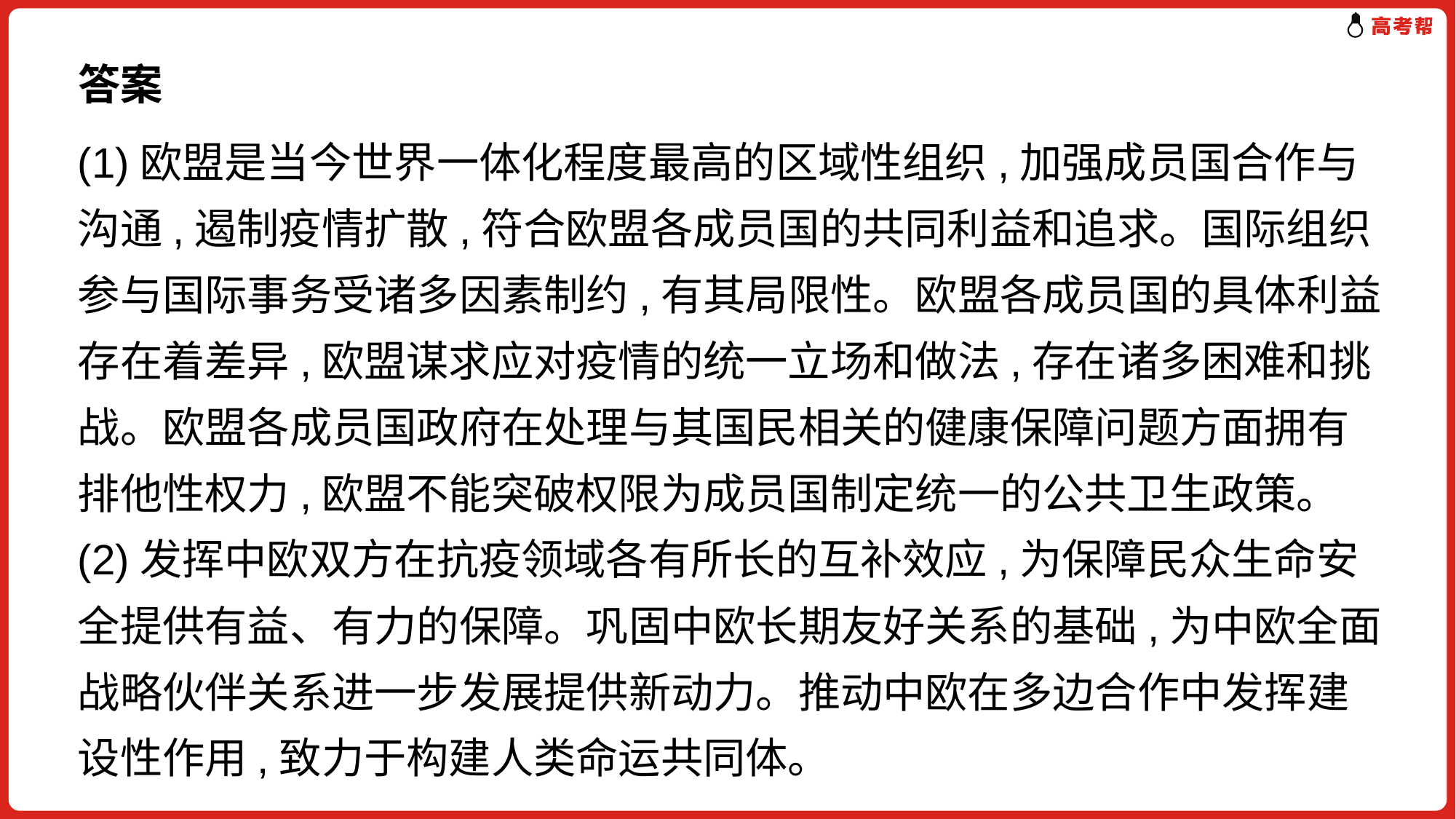

答案
(1)欧盟是当今世界一体化程度最高的区域性组织,加强成员国合作与沟通,遏制疫情扩散,符合欧盟各成员国的共同利益和追求。国际组织参与国际事务受诸多因素制约,有其局限性。欧盟各成员国的具体利益存在着差异,欧盟谋求应对疫情的统一立场和做法,存在诸多困难和挑战。欧盟各成员国政府在处理与其国民相关的健康保障问题方面拥有排他性权力,欧盟不能突破权限为成员国制定统一的公共卫生政策。
(2)发挥中欧双方在抗疫领域各有所长的互补效应,为保障民众生命安全提供有益、有力的保障。巩固中欧长期友好关系的基础,为中欧全面战略伙伴关系进一步发展提供新动力。推动中欧在多边合作中发挥建设性作用,致力于构建人类命运共同体。